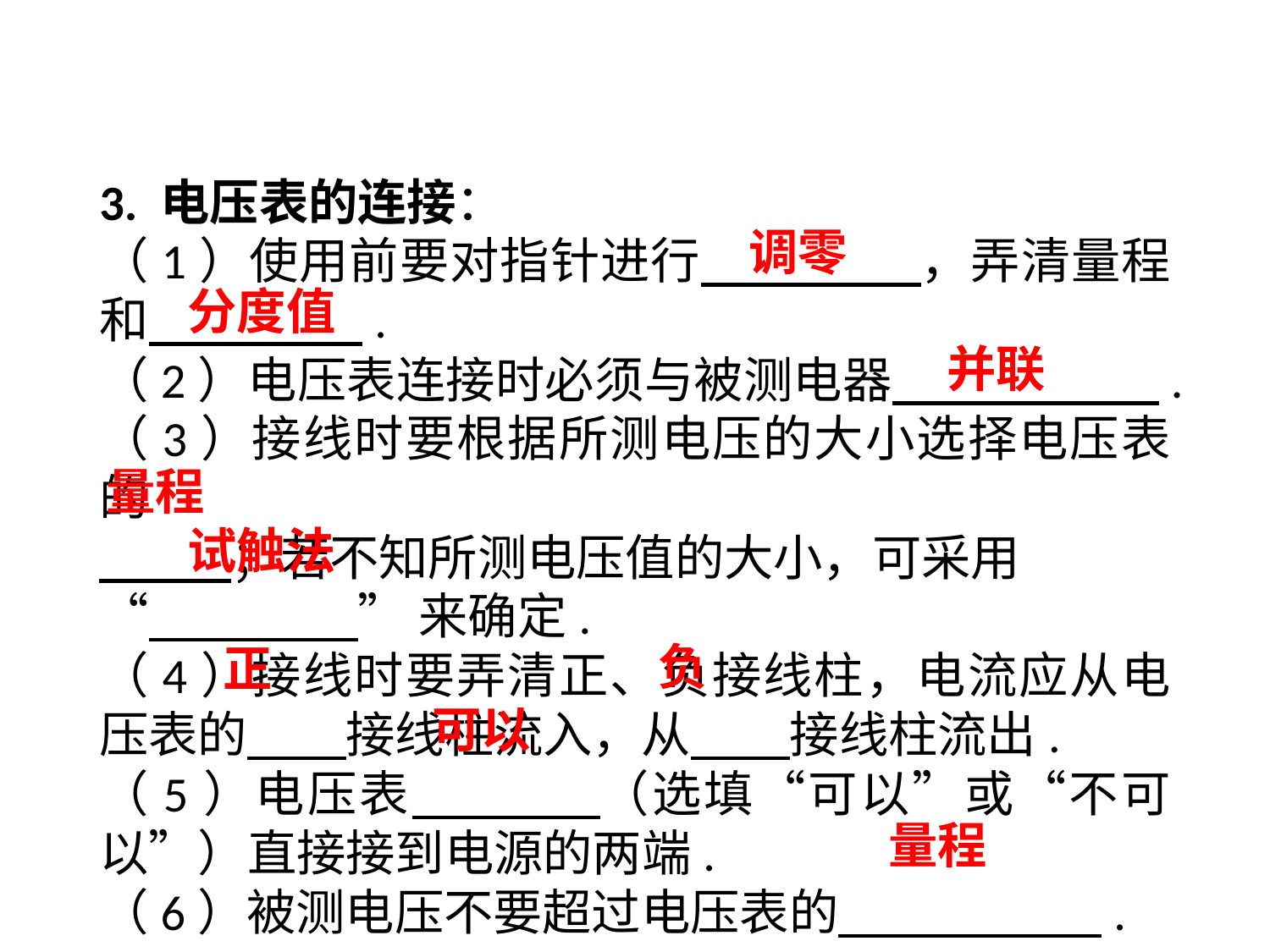

3. 电压表的连接：
（1）使用前要对指针进行　　          ，弄清量程和　　      　.
（2）电压表连接时必须与被测电器　　      　　.
（3）接线时要根据所测电压的大小选择电压表的
　   　；若不知所测电压值的大小，可采用
“                   ”来确定.
（4）接线时要弄清正、负接线柱，电流应从电压表的　　接线柱流入，从　　接线柱流出.
（5）电压表　　      （选填“可以”或“不可以”）直接接到电源的两端.
（6）被测电压不要超过电压表的　　      　　.
调零
分度值
并联
量程
试触法
负
正
可以
量程